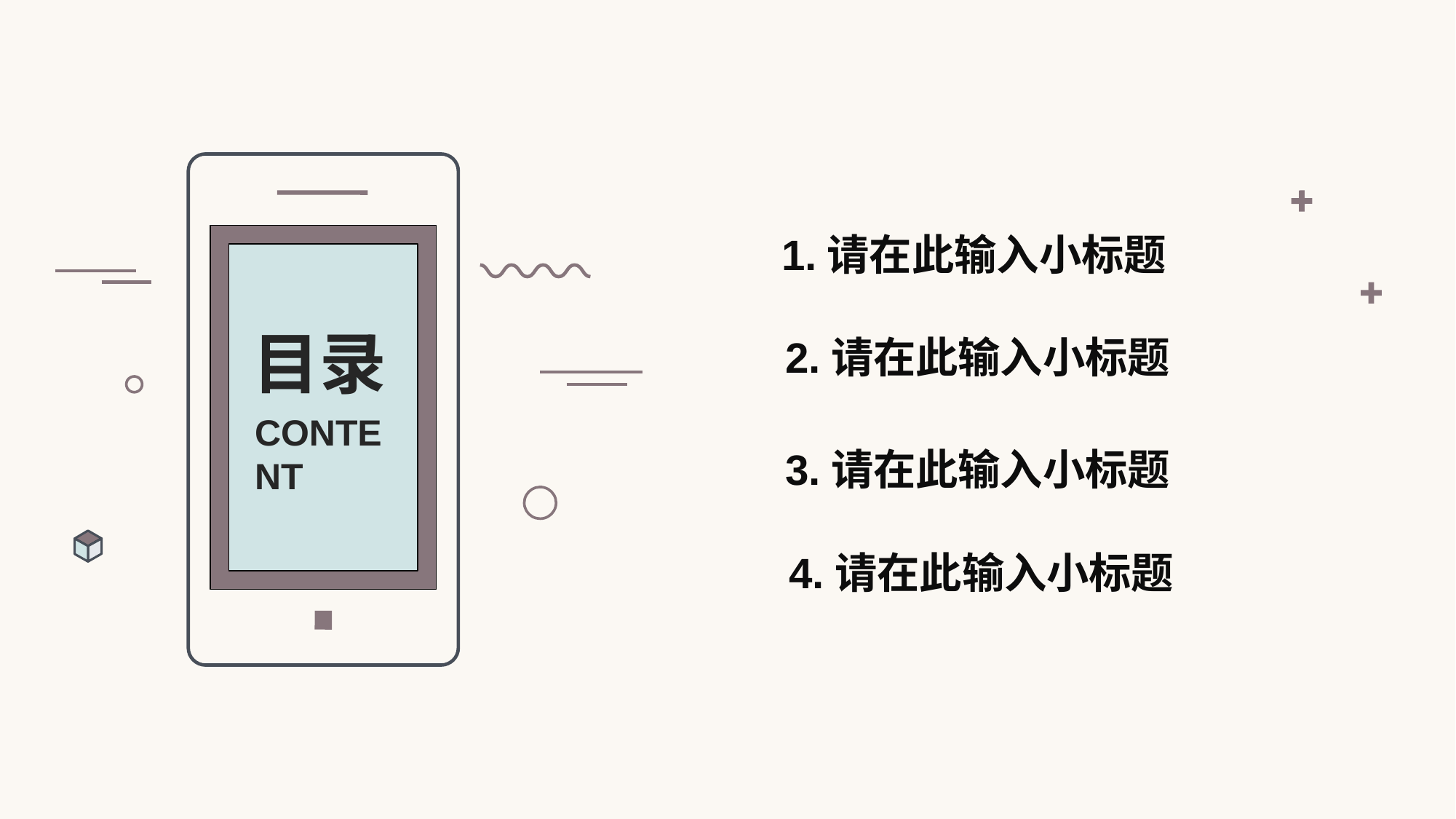

1.请在此输入小标题

目录
2.请在此输入小标题

CONTENT
3.请在此输入小标题

4.请在此输入小标题